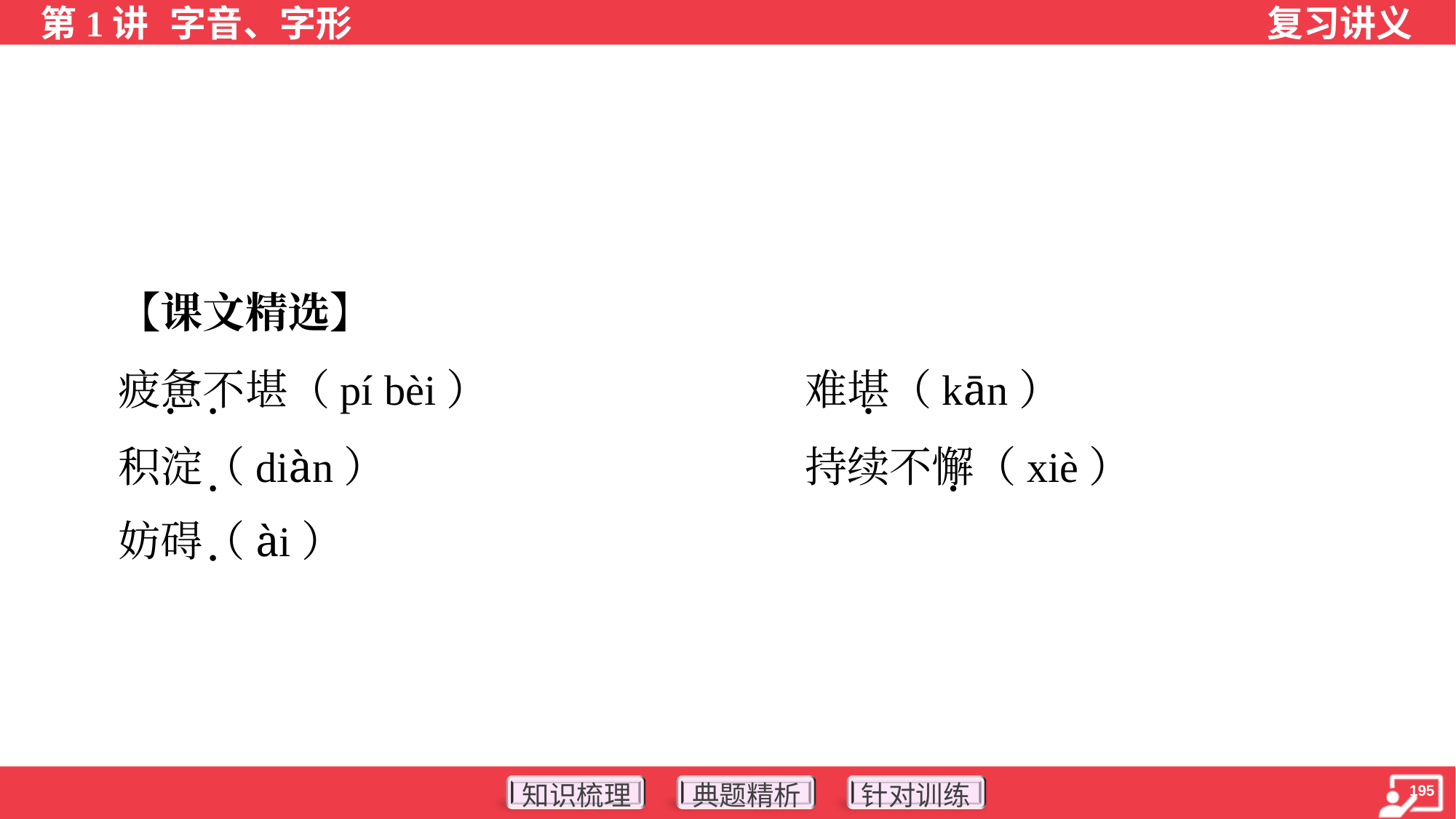

【课文精选】
    疲惫不堪（pí bèi）	难堪（kān）
    积淀（diàn）	持续不懈（xiè）
    妨碍（ài）